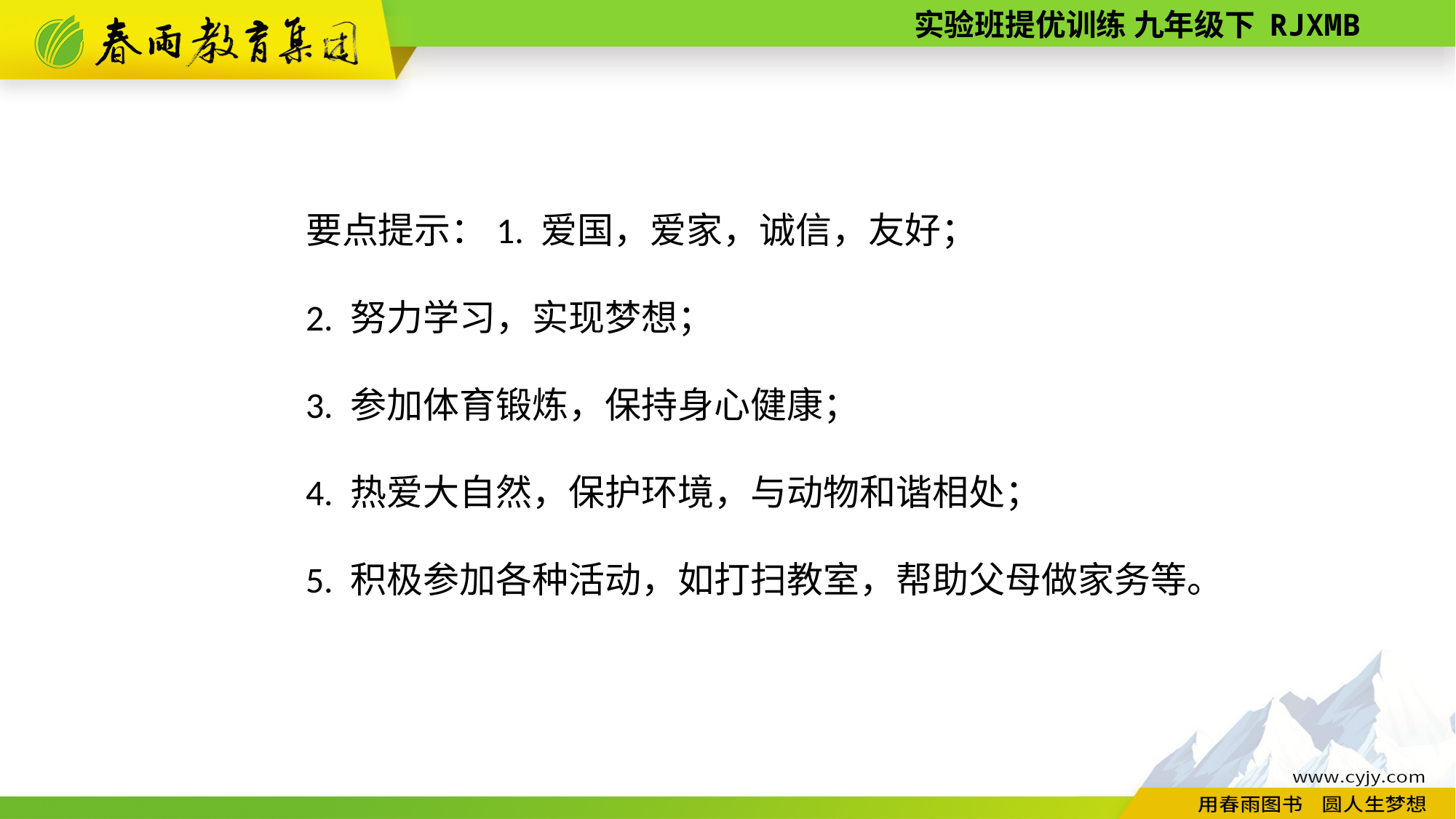

要点提示：1. 爱国，爱家，诚信，友好；
2. 努力学习，实现梦想；
3. 参加体育锻炼，保持身心健康；
4. 热爱大自然，保护环境，与动物和谐相处；
5. 积极参加各种活动，如打扫教室，帮助父母做家务等。